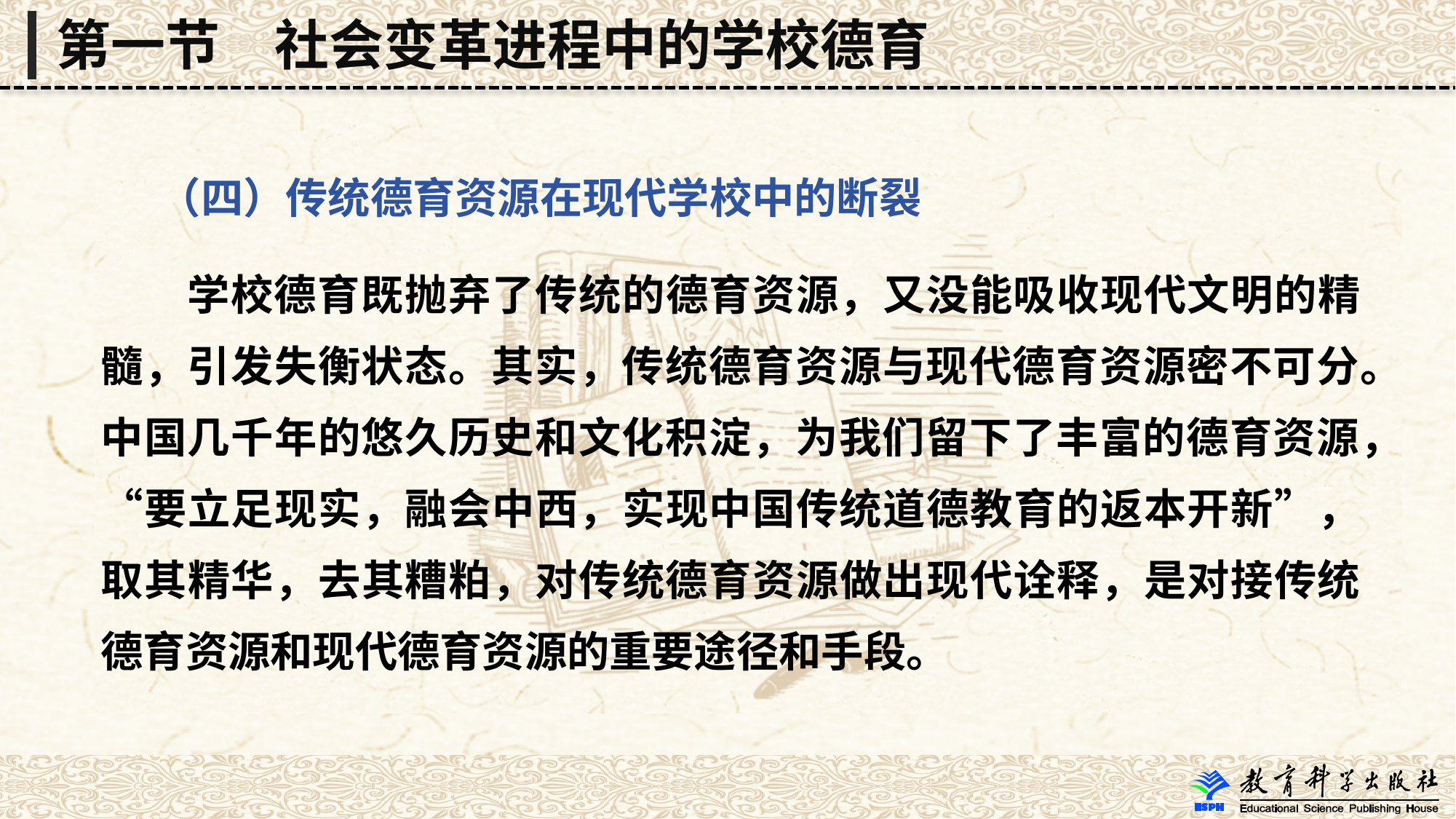

第一节　社会变革进程中的学校德育
      （四）传统德育资源在现代学校中的断裂

       学校德育既抛弃了传统的德育资源，又没能吸收现代文明的精髓，引发失衡状态。其实，传统德育资源与现代德育资源密不可分。中国几千年的悠久历史和文化积淀，为我们留下了丰富的德育资源，“要立足现实，融会中西，实现中国传统道德教育的返本开新”，取其精华，去其糟粕，对传统德育资源做出现代诠释，是对接传统德育资源和现代德育资源的重要途径和手段。